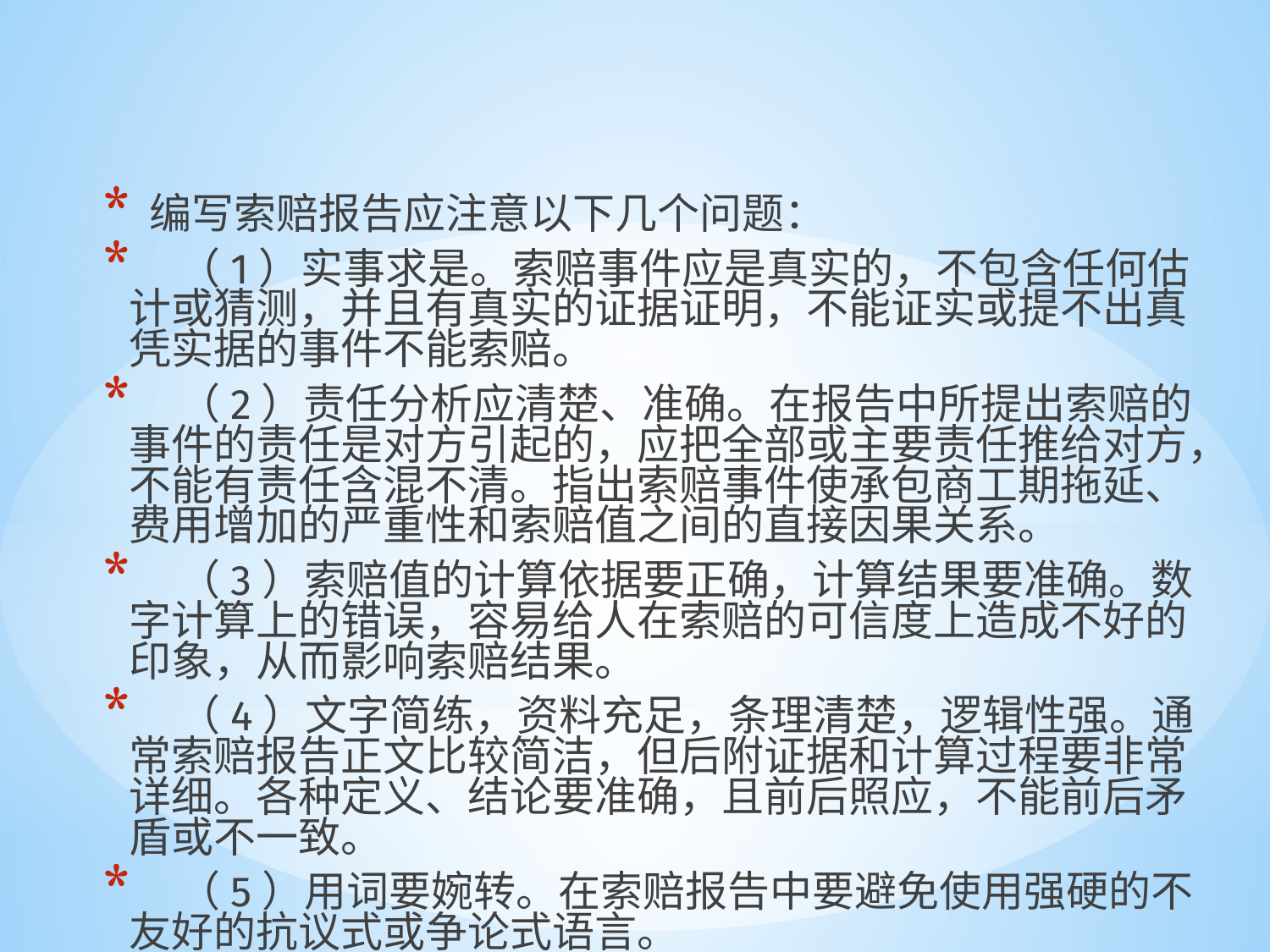

编写索赔报告应注意以下几个问题：
    （1）实事求是。索赔事件应是真实的，不包含任何估计或猜测，并且有真实的证据证明，不能证实或提不出真凭实据的事件不能索赔。
    （2）责任分析应清楚、准确。在报告中所提出索赔的事件的责任是对方引起的，应把全部或主要责任推给对方，不能有责任含混不清。指出索赔事件使承包商工期拖延、费用增加的严重性和索赔值之间的直接因果关系。
    （3）索赔值的计算依据要正确，计算结果要准确。数字计算上的错误，容易给人在索赔的可信度上造成不好的印象，从而影响索赔结果。
    （4）文字简练，资料充足，条理清楚，逻辑性强。通常索赔报告正文比较简洁，但后附证据和计算过程要非常详细。各种定义、结论要准确，且前后照应，不能前后矛盾或不一致。
    （5）用词要婉转。在索赔报告中要避免使用强硬的不友好的抗议式或争论式语言。
#